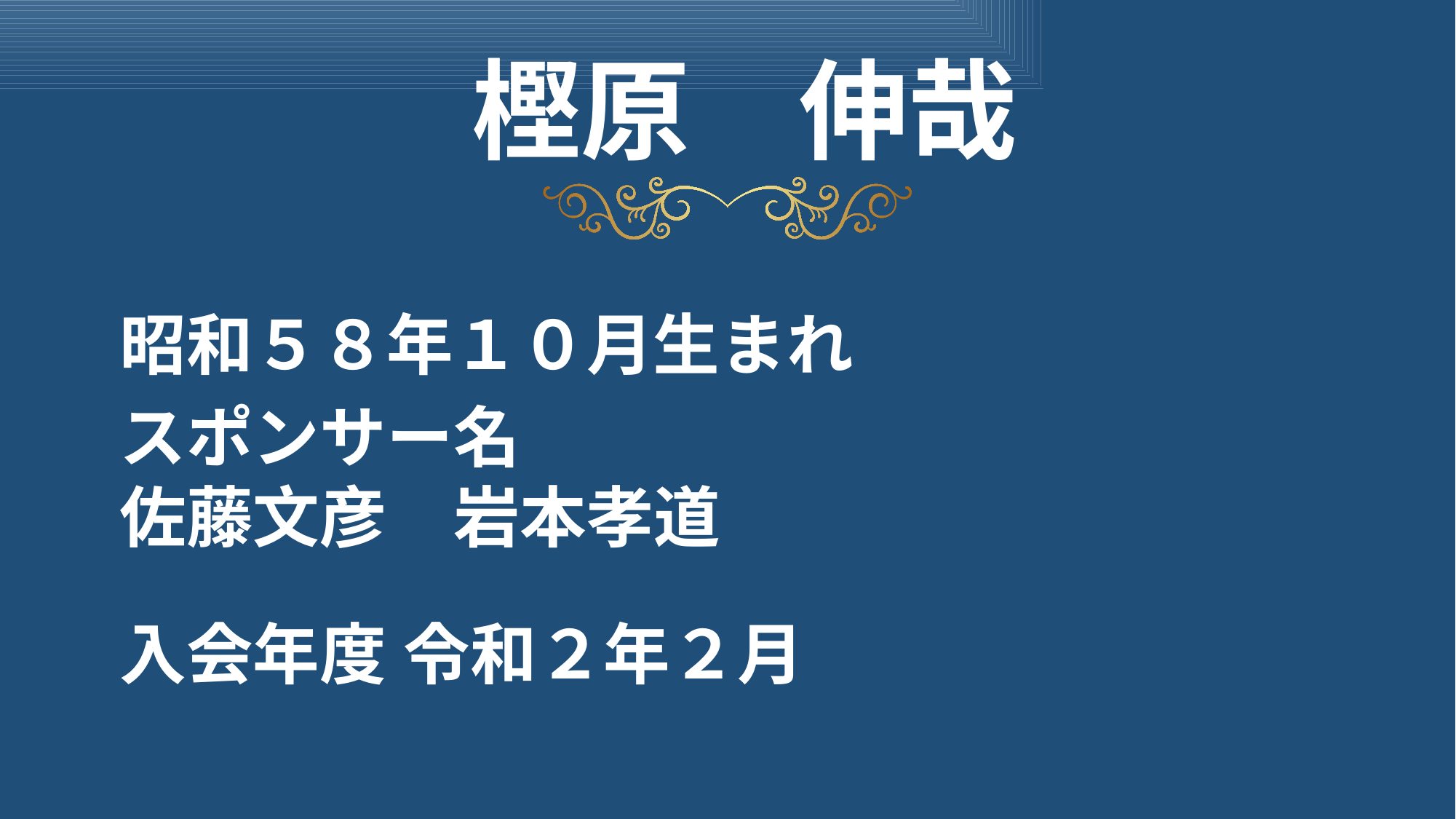

樫原　伸哉

昭和５８年１０月生まれ
スポンサー名
佐藤文彦　岩本孝道

令和２年２月

入会年度